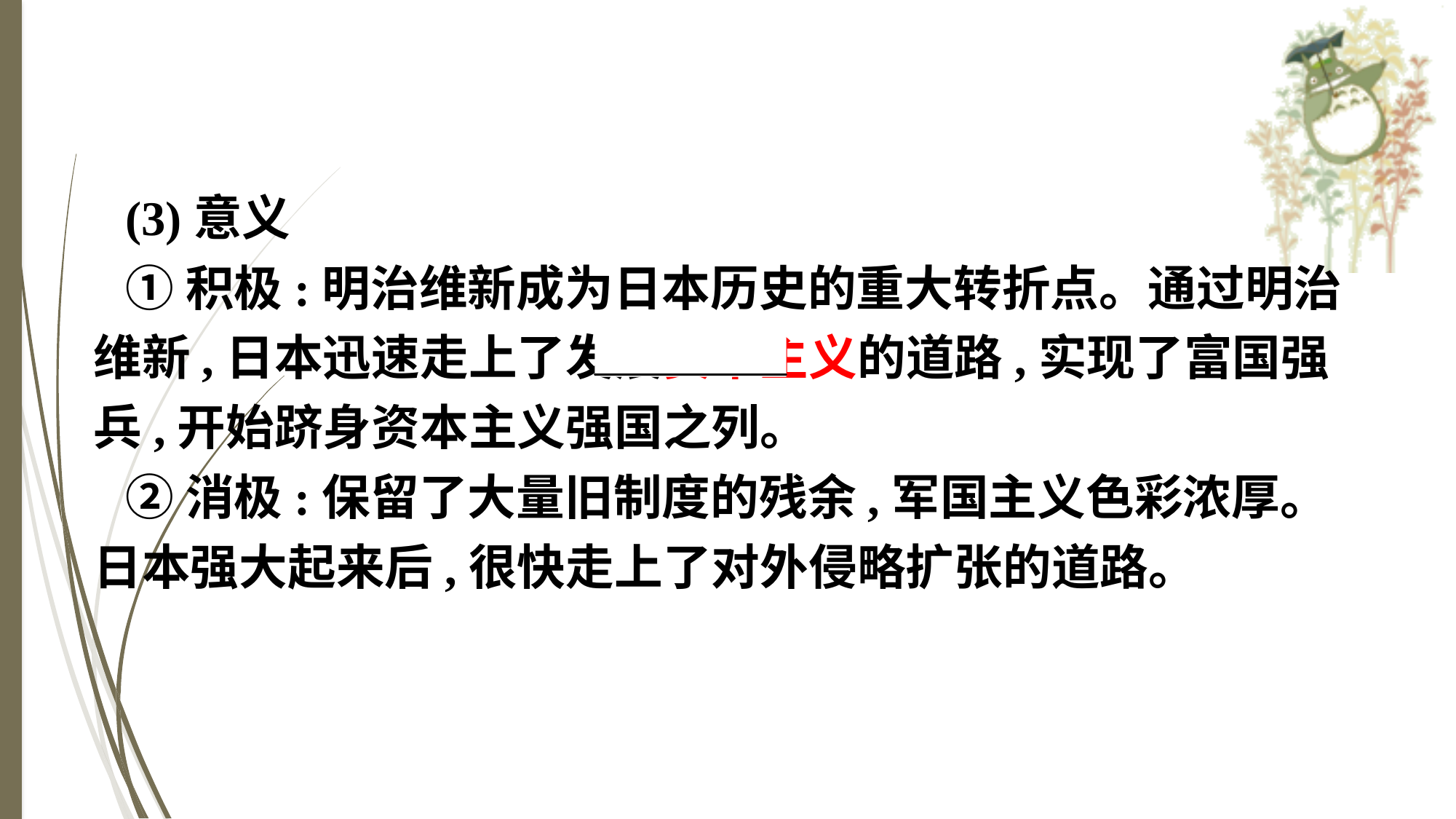

(3)意义
①积极:明治维新成为日本历史的重大转折点。通过明治维新,日本迅速走上了发展资本主义的道路,实现了富国强兵,开始跻身资本主义强国之列。
②消极:保留了大量旧制度的残余,军国主义色彩浓厚。日本强大起来后,很快走上了对外侵略扩张的道路。